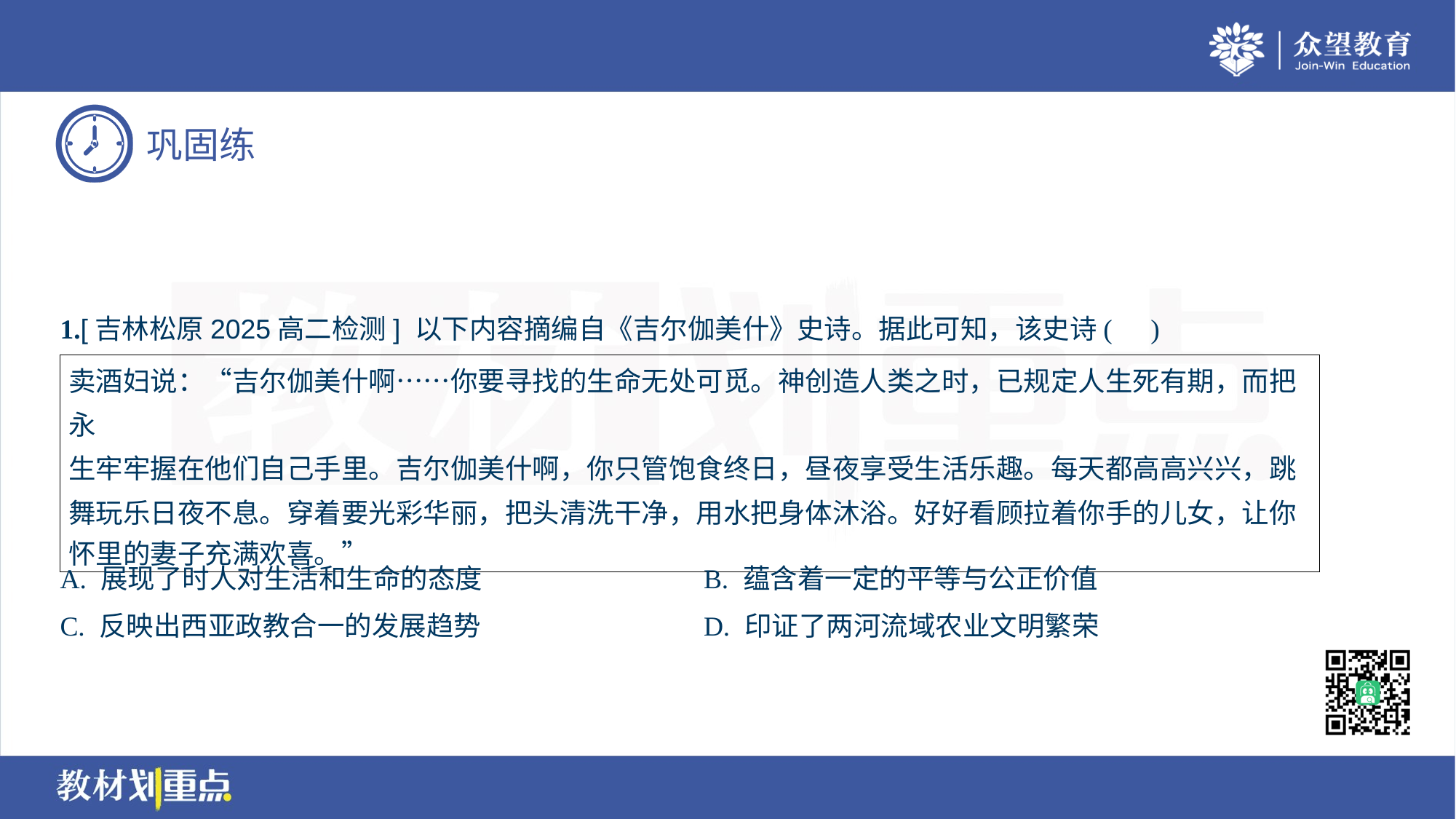

1.[吉林松原2025高二检测] 以下内容摘编自《吉尔伽美什》史诗。据此可知，该史诗(     )
| 卖酒妇说：“吉尔伽美什啊……你要寻找的生命无处可觅。神创造人类之时，已规定人生死有期，而把永 生牢牢握在他们自己手里。吉尔伽美什啊，你只管饱食终日，昼夜享受生活乐趣。每天都高高兴兴，跳 舞玩乐日夜不息。穿着要光彩华丽，把头清洗干净，用水把身体沐浴。好好看顾拉着你手的儿女，让你 怀里的妻子充满欢喜。” |
| --- |
A. 展现了时人对生活和生命的态度	B. 蕴含着一定的平等与公正价值
C. 反映出西亚政教合一的发展趋势	D. 印证了两河流域农业文明繁荣